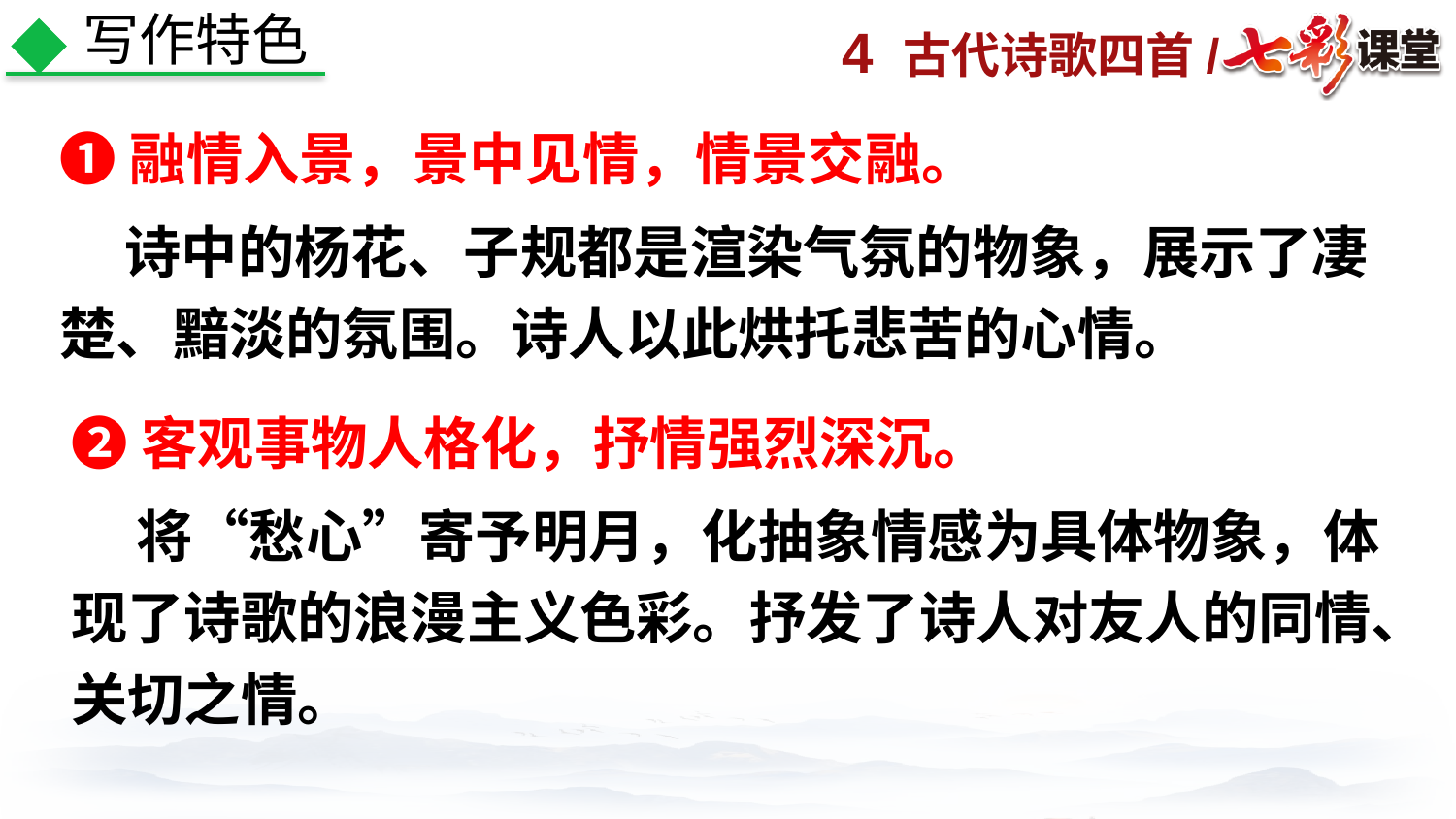

写作特色

❶融情入景，景中见情，情景交融。
    诗中的杨花、子规都是渲染气氛的物象，展示了凄楚、黯淡的氛围。诗人以此烘托悲苦的心情。
❷客观事物人格化，抒情强烈深沉。
    将“愁心”寄予明月，化抽象情感为具体物象，体现了诗歌的浪漫主义色彩。抒发了诗人对友人的同情、关切之情。